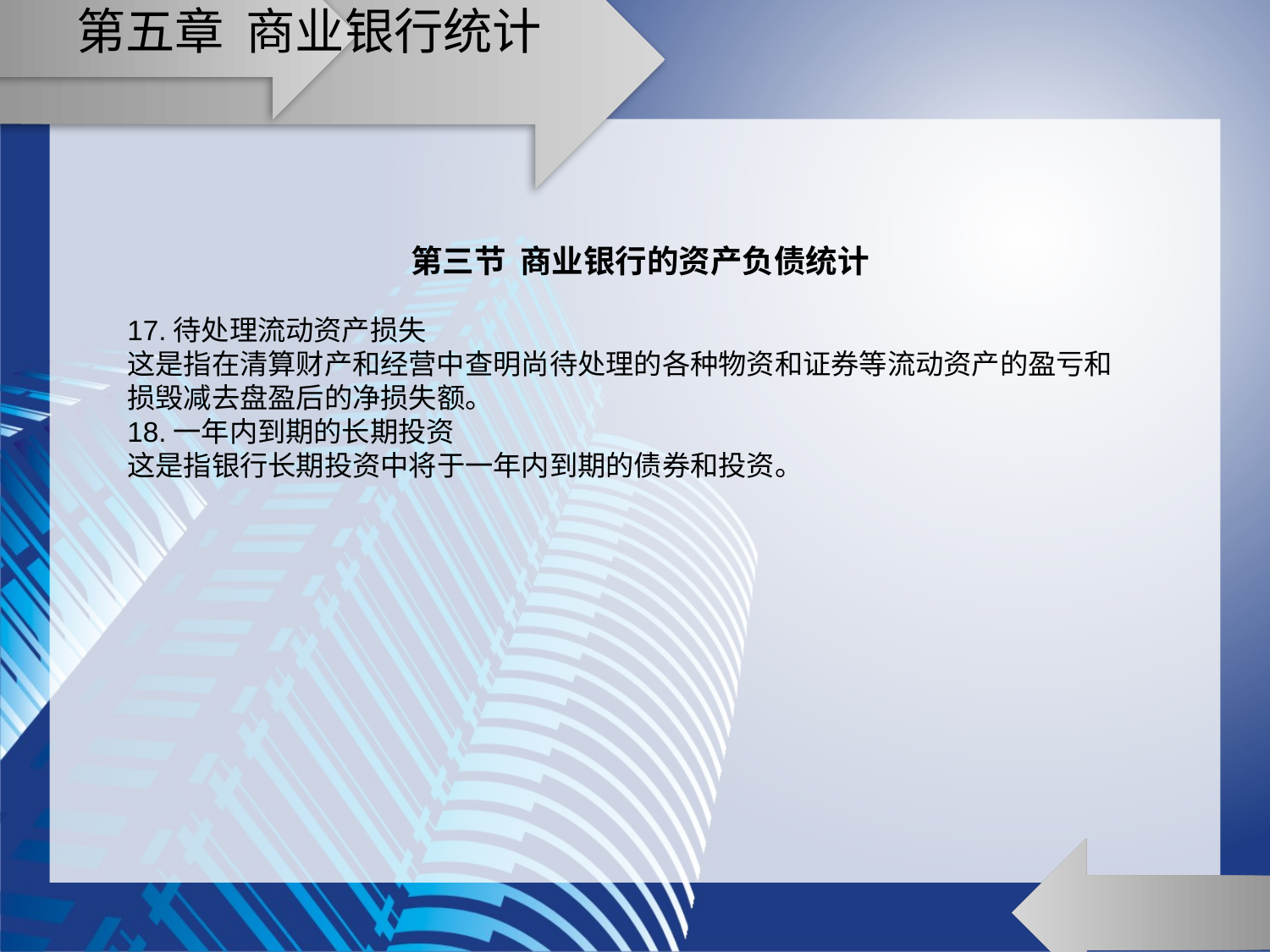

# 第五章  商业银行统计
第三节  商业银行的资产负债统计
17.待处理流动资产损失
这是指在清算财产和经营中查明尚待处理的各种物资和证券等流动资产的盈亏和损毁减去盘盈后的净损失额。
18.一年内到期的长期投资
这是指银行长期投资中将于一年内到期的债券和投资。